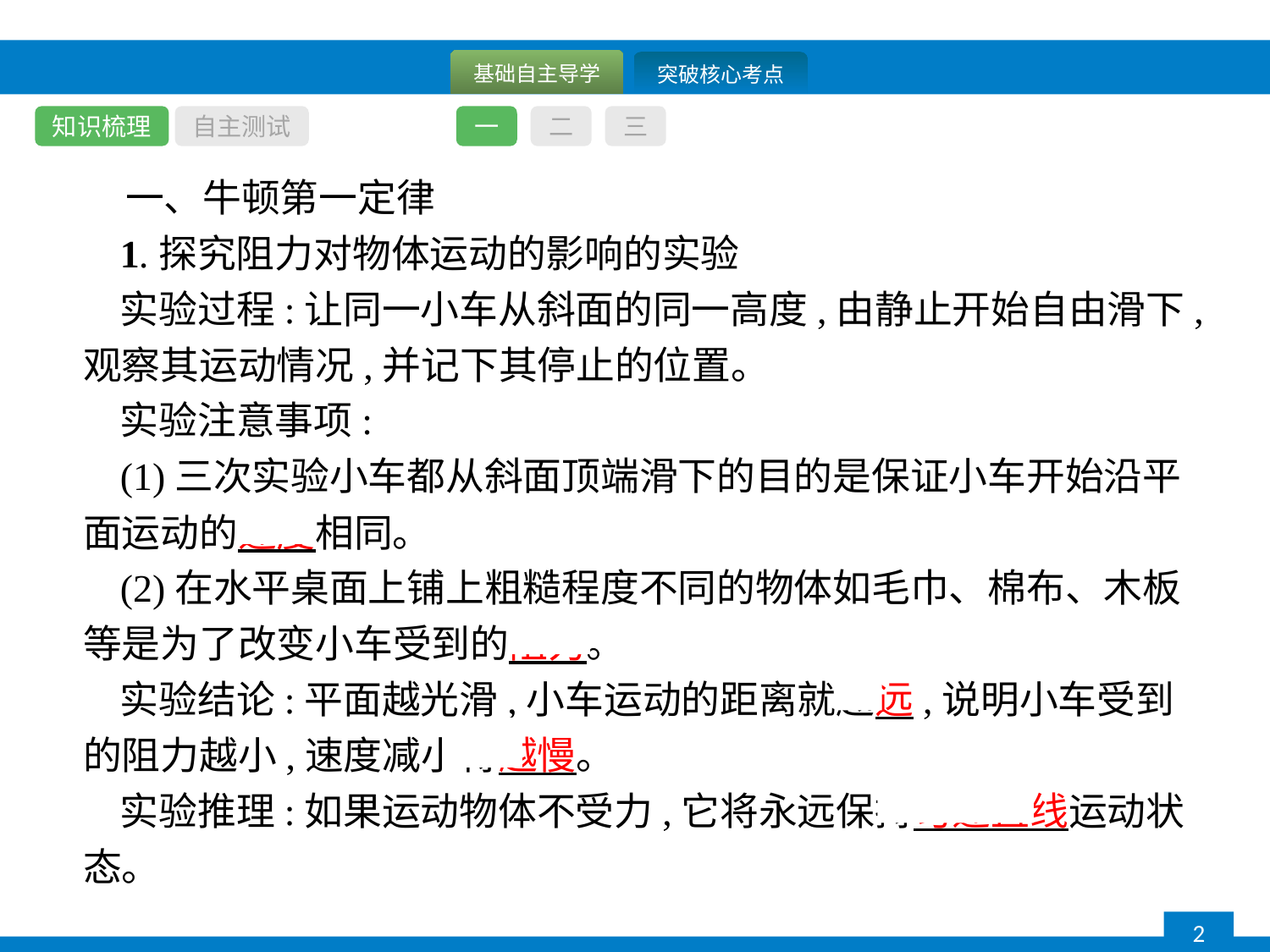

知识梳理
自主测试
一
二
三
一、牛顿第一定律
1.探究阻力对物体运动的影响的实验
实验过程:让同一小车从斜面的同一高度,由静止开始自由滑下,观察其运动情况,并记下其停止的位置。
实验注意事项:
(1)三次实验小车都从斜面顶端滑下的目的是保证小车开始沿平面运动的速度相同。
(2)在水平桌面上铺上粗糙程度不同的物体如毛巾、棉布、木板等是为了改变小车受到的阻力。
实验结论:平面越光滑,小车运动的距离就越远,说明小车受到的阻力越小,速度减小得越慢。
实验推理:如果运动物体不受力,它将永远保持匀速直线运动状态。